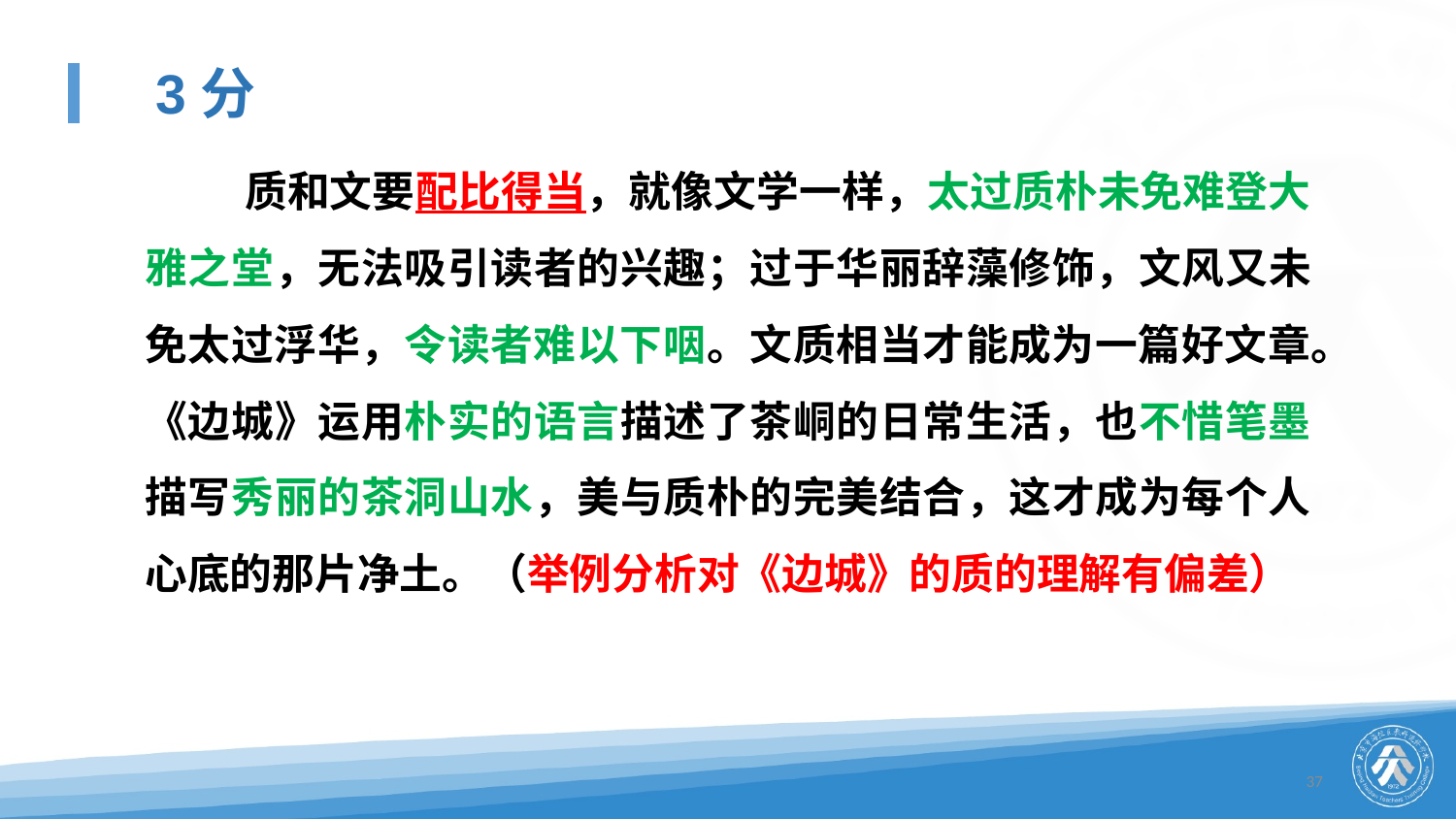

# 3分
         质和文要配比得当，就像文学一样，太过质朴未免难登大雅之堂，无法吸引读者的兴趣；过于华丽辞藻修饰，文风又未免太过浮华，令读者难以下咽。文质相当才能成为一篇好文章。《边城》运用朴实的语言描述了茶峒的日常生活，也不惜笔墨描写秀丽的茶洞山水，美与质朴的完美结合，这才成为每个人心底的那片净土。（举例分析对《边城》的质的理解有偏差）

37